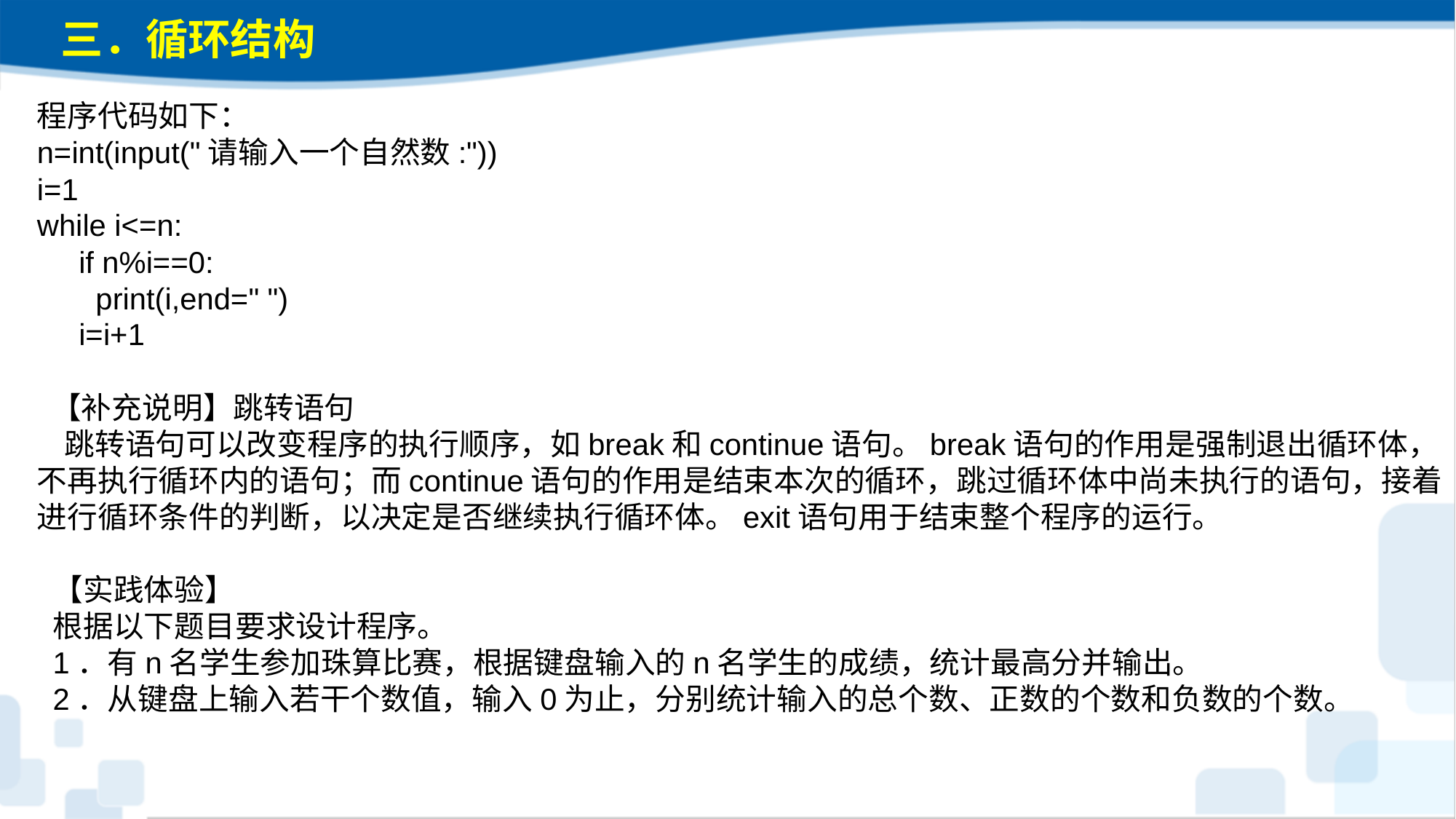

三．循环结构
程序代码如下：n=int(input("请输入一个自然数:"))i=1while i<=n:     if n%i==0:       print(i,end=" ")     i=i+1  【补充说明】跳转语句   跳转语句可以改变程序的执行顺序，如break和continue语句。break语句的作用是强制退出循环体，不再执行循环内的语句；而continue语句的作用是结束本次的循环，跳过循环体中尚未执行的语句，接着进行循环条件的判断，以决定是否继续执行循环体。exit语句用于结束整个程序的运行。【实践体验】
根据以下题目要求设计程序。1．有n名学生参加珠算比赛，根据键盘输入的n名学生的成绩，统计最高分并输出。2．从键盘上输入若干个数值，输入0为止，分别统计输入的总个数、正数的个数和负数的个数。